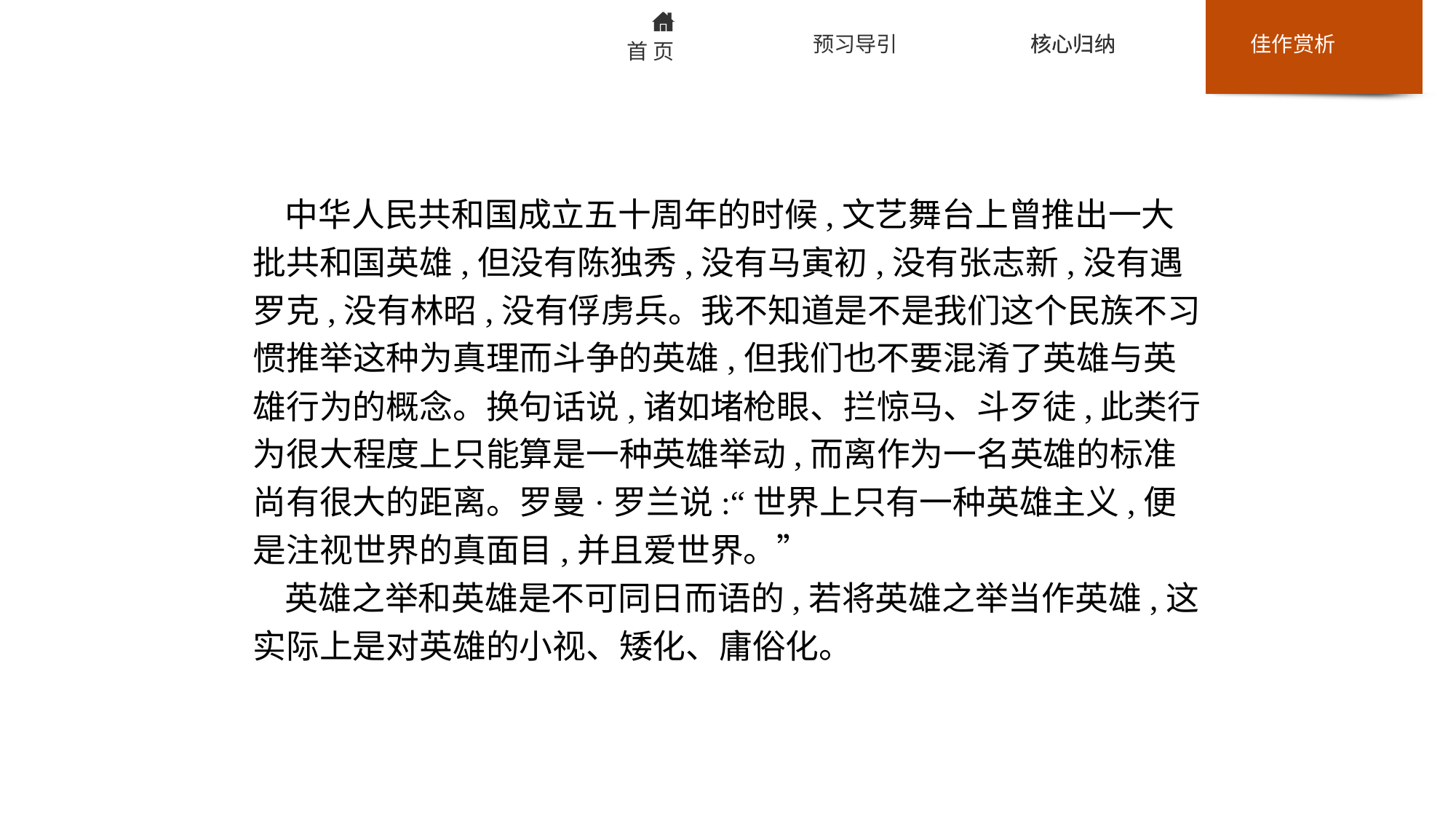

中华人民共和国成立五十周年的时候,文艺舞台上曾推出一大批共和国英雄,但没有陈独秀,没有马寅初,没有张志新,没有遇罗克,没有林昭,没有俘虏兵。我不知道是不是我们这个民族不习惯推举这种为真理而斗争的英雄,但我们也不要混淆了英雄与英雄行为的概念。换句话说,诸如堵枪眼、拦惊马、斗歹徒,此类行为很大程度上只能算是一种英雄举动,而离作为一名英雄的标准尚有很大的距离。罗曼·罗兰说:“世界上只有一种英雄主义,便是注视世界的真面目,并且爱世界。”
英雄之举和英雄是不可同日而语的,若将英雄之举当作英雄,这实际上是对英雄的小视、矮化、庸俗化。